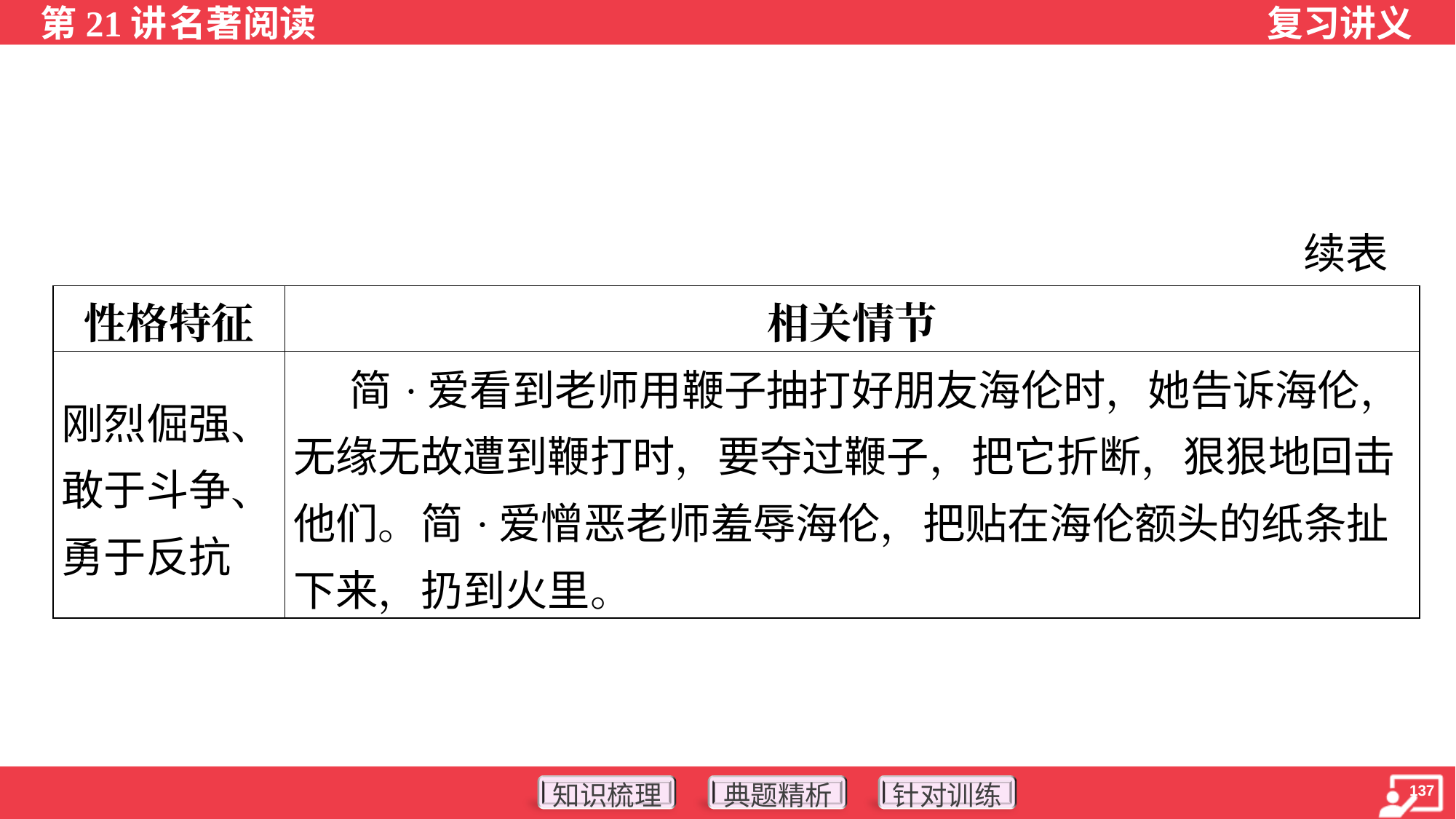

续表
| 性格特征 | 相关情节 |
| --- | --- |
| 刚烈倔强、敢于斗争、勇于反抗 | 简·爱看到老师用鞭子抽打好朋友海伦时，她告诉海伦，无缘无故遭到鞭打时，要夺过鞭子，把它折断，狠狠地回击他们。简·爱憎恶老师羞辱海伦，把贴在海伦额头的纸条扯下来，扔到火里。 |